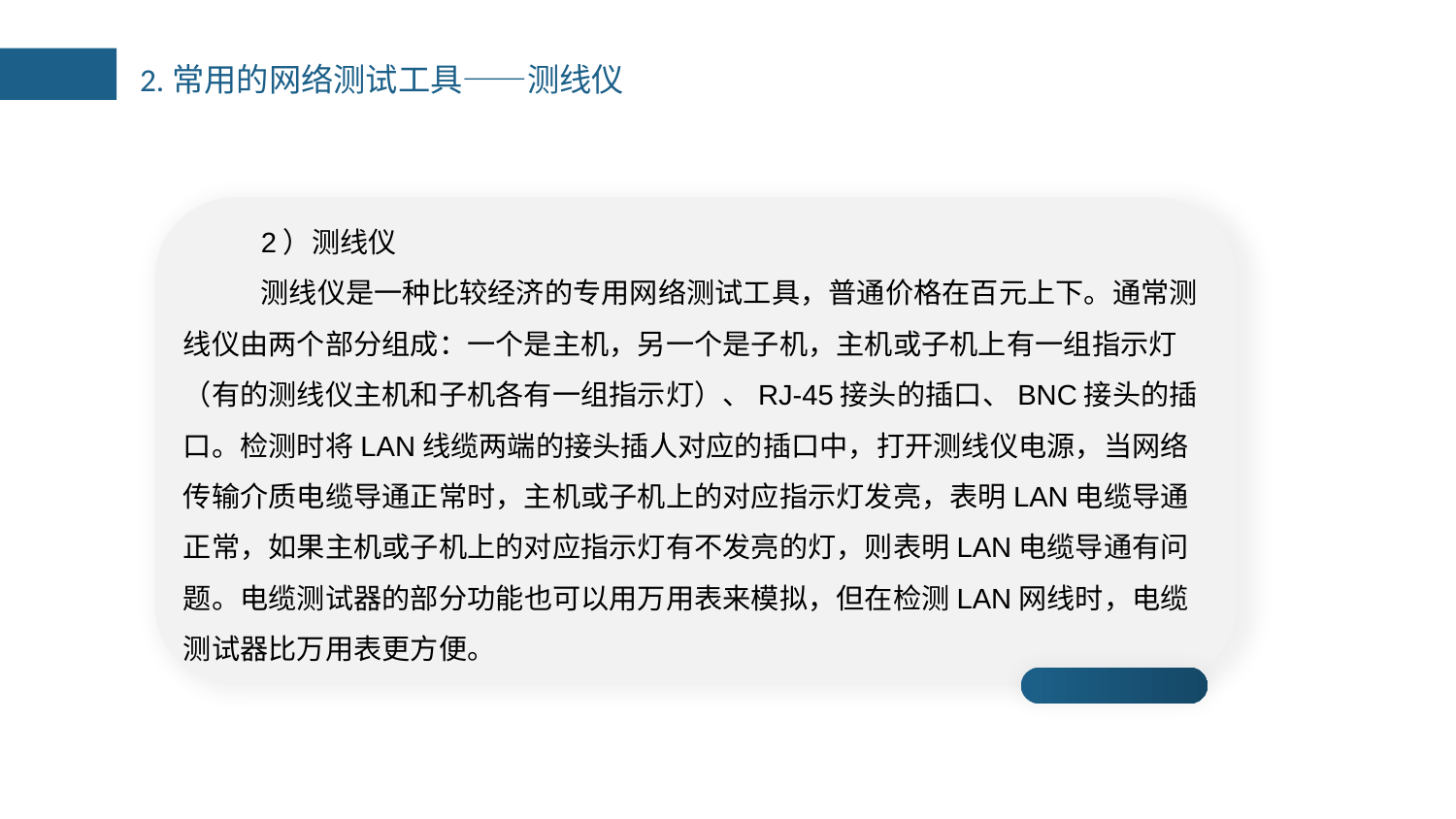

2.常用的网络测试工具——测线仪

2）测线仪
测线仪是一种比较经济的专用网络测试工具，普通价格在百元上下。通常测线仪由两个部分组成：一个是主机，另一个是子机，主机或子机上有一组指示灯（有的测线仪主机和子机各有一组指示灯）、RJ-45接头的插口、BNC接头的插口。检测时将LAN线缆两端的接头插人对应的插口中，打开测线仪电源，当网络传输介质电缆导通正常时，主机或子机上的对应指示灯发亮，表明LAN电缆导通正常，如果主机或子机上的对应指示灯有不发亮的灯，则表明LAN电缆导通有问题。电缆测试器的部分功能也可以用万用表来模拟，但在检测LAN网线时，电缆测试器比万用表更方便。